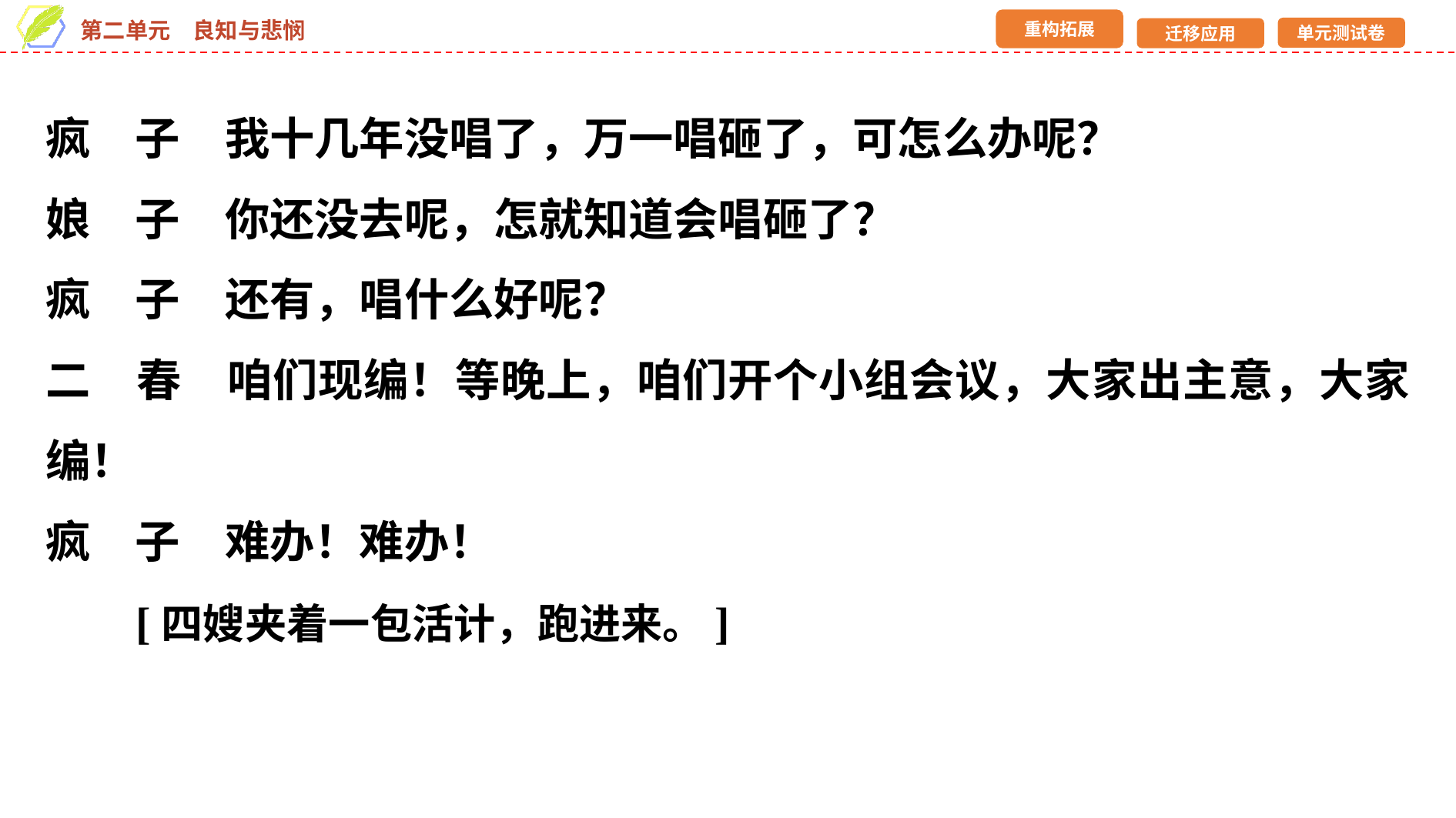

疯　子　我十几年没唱了，万一唱砸了，可怎么办呢？
娘　子　你还没去呢，怎就知道会唱砸了？
疯　子　还有，唱什么好呢？
二　春　咱们现编！等晚上，咱们开个小组会议，大家出主意，大家编！
疯　子　难办！难办！
[四嫂夹着一包活计，跑进来。]